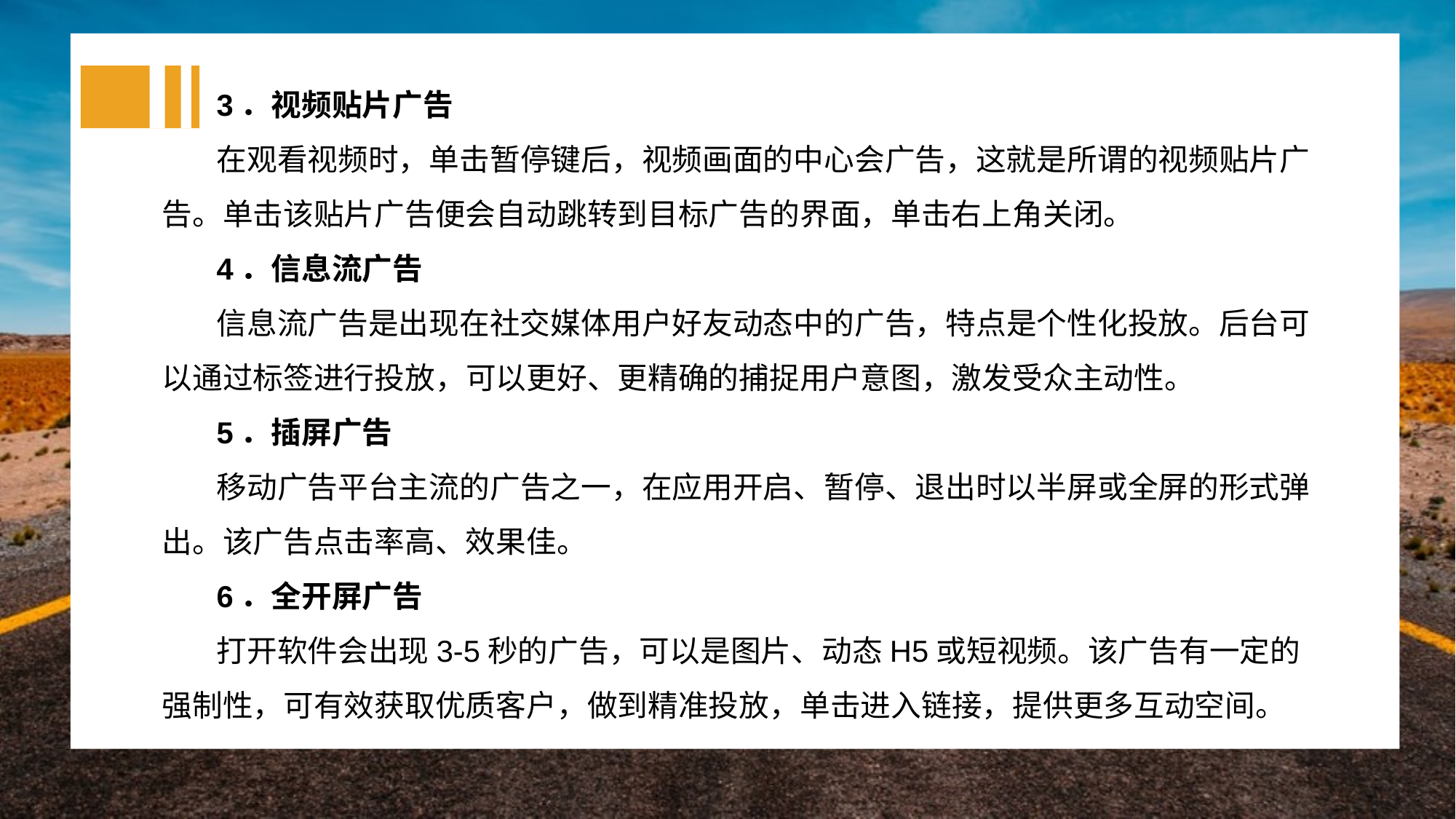

3．视频贴片广告
在观看视频时，单击暂停键后，视频画面的中心会广告，这就是所谓的视频贴片广告。单击该贴片广告便会自动跳转到目标广告的界面，单击右上角关闭。
4．信息流广告
信息流广告是出现在社交媒体用户好友动态中的广告，特点是个性化投放。后台可以通过标签进行投放，可以更好、更精确的捕捉用户意图，激发受众主动性。
5．插屏广告
移动广告平台主流的广告之一，在应用开启、暂停、退出时以半屏或全屏的形式弹出。该广告点击率高、效果佳。
6．全开屏广告
打开软件会出现3-5秒的广告，可以是图片、动态H5或短视频。该广告有一定的强制性，可有效获取优质客户，做到精准投放，单击进入链接，提供更多互动空间。